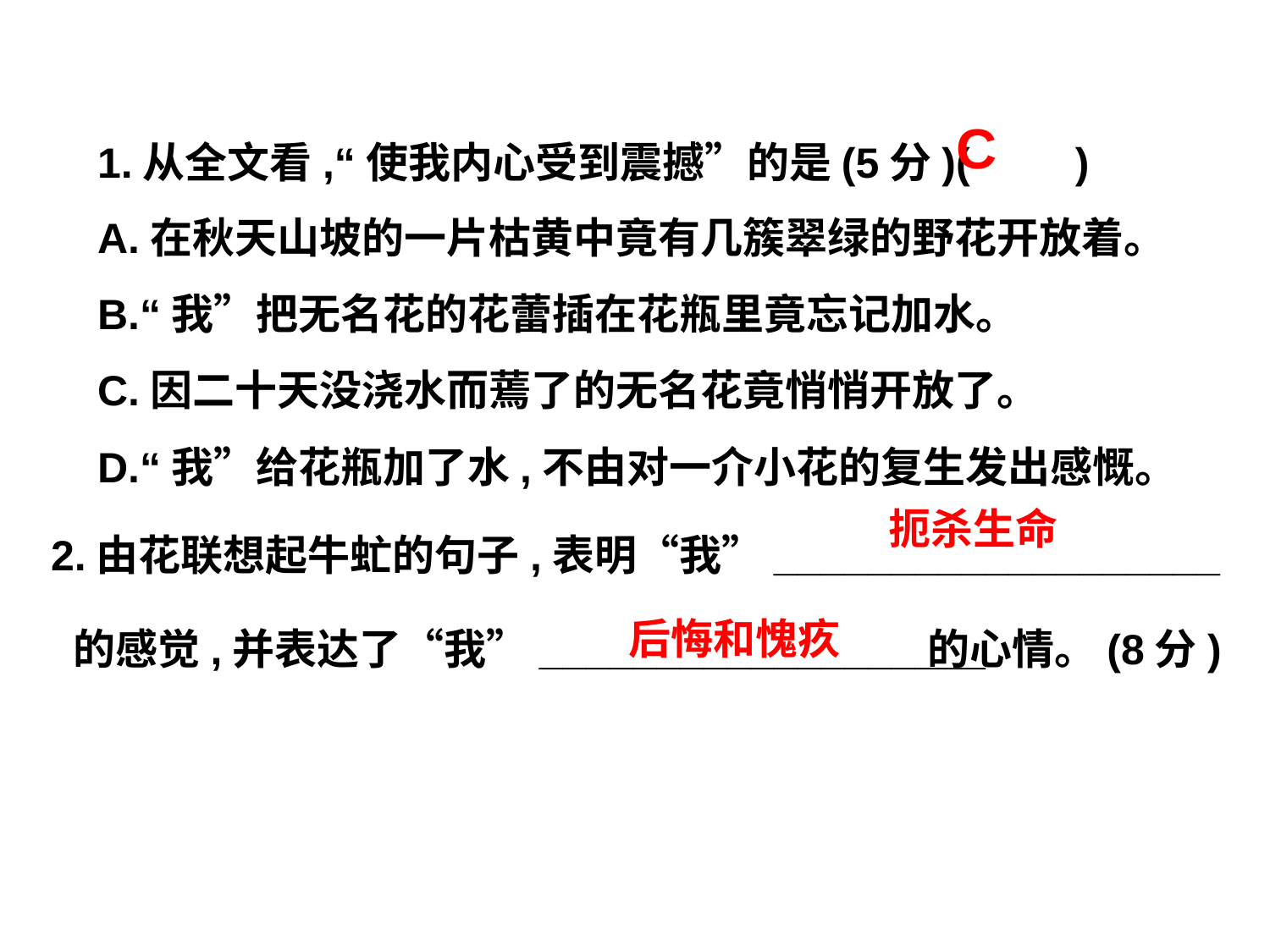

1.从全文看,“使我内心受到震撼”的是(5分)(　　)
A.在秋天山坡的一片枯黄中竟有几簇翠绿的野花开放着。
B.“我”把无名花的花蕾插在花瓶里竟忘记加水。
C.因二十天没浇水而蔫了的无名花竟悄悄开放了。
D.“我”给花瓶加了水,不由对一介小花的复生发出感慨。
C
2.由花联想起牛虻的句子,表明“我”___________________

扼杀生命
后悔和愧疚
的感觉,并表达了“我”___________________
的心情。(8分)